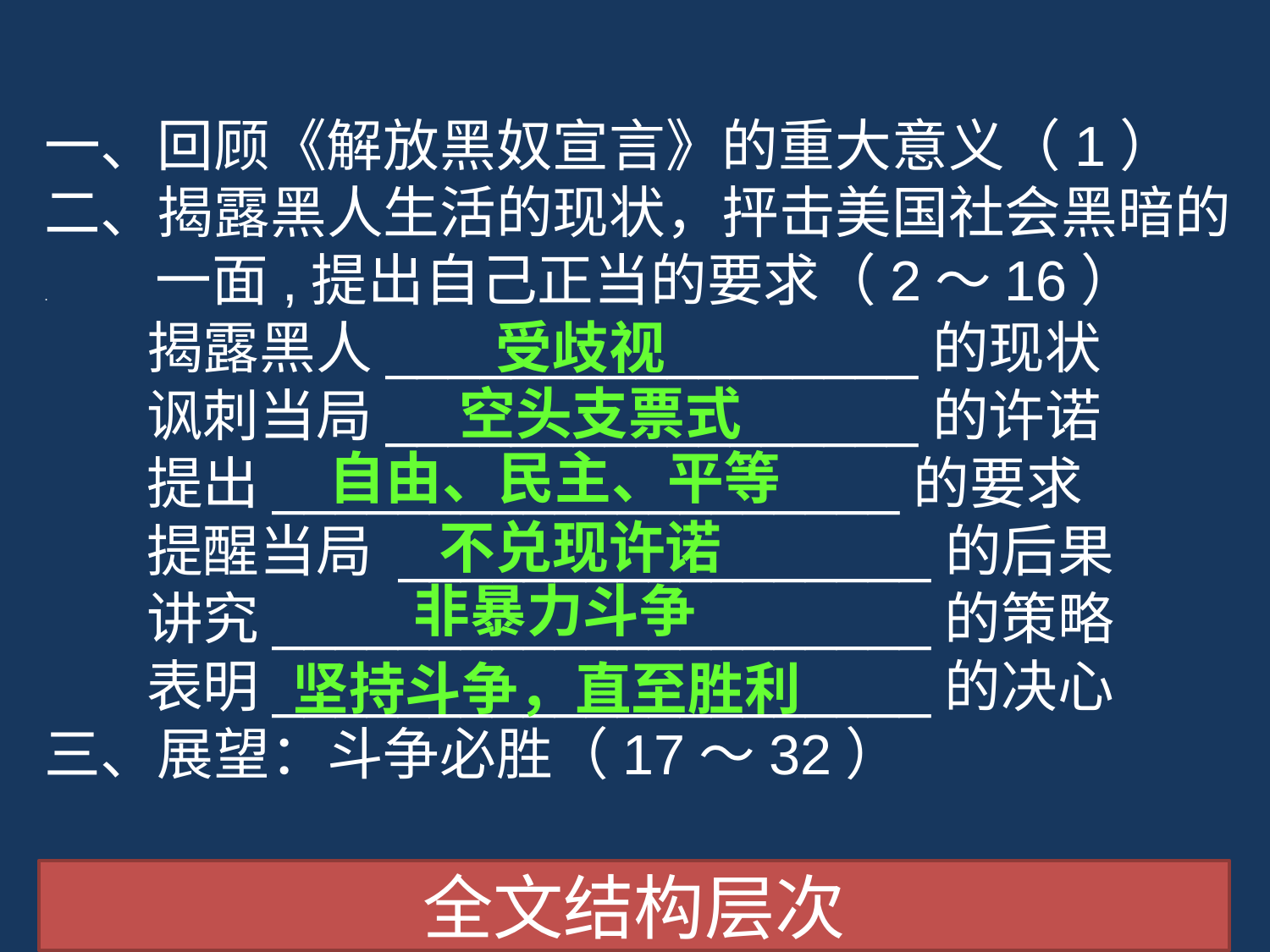

一、回顾《解放黑奴宣言》的重大意义（1）
二、揭露黑人生活的现状，抨击美国社会黑暗的
.      一面,提出自己正当的要求（2～16）
       揭露黑人_________________的现状
       讽刺当局_________________的许诺
       提出____________________的要求
       提醒当局 _________________的后果
       讲究_____________________的策略
       表明_____________________的决心
三、展望：斗争必胜（17～32）
受歧视
空头支票式
自由、民主、平等
不兑现许诺
非暴力斗争
坚持斗争，直至胜利
全文结构层次